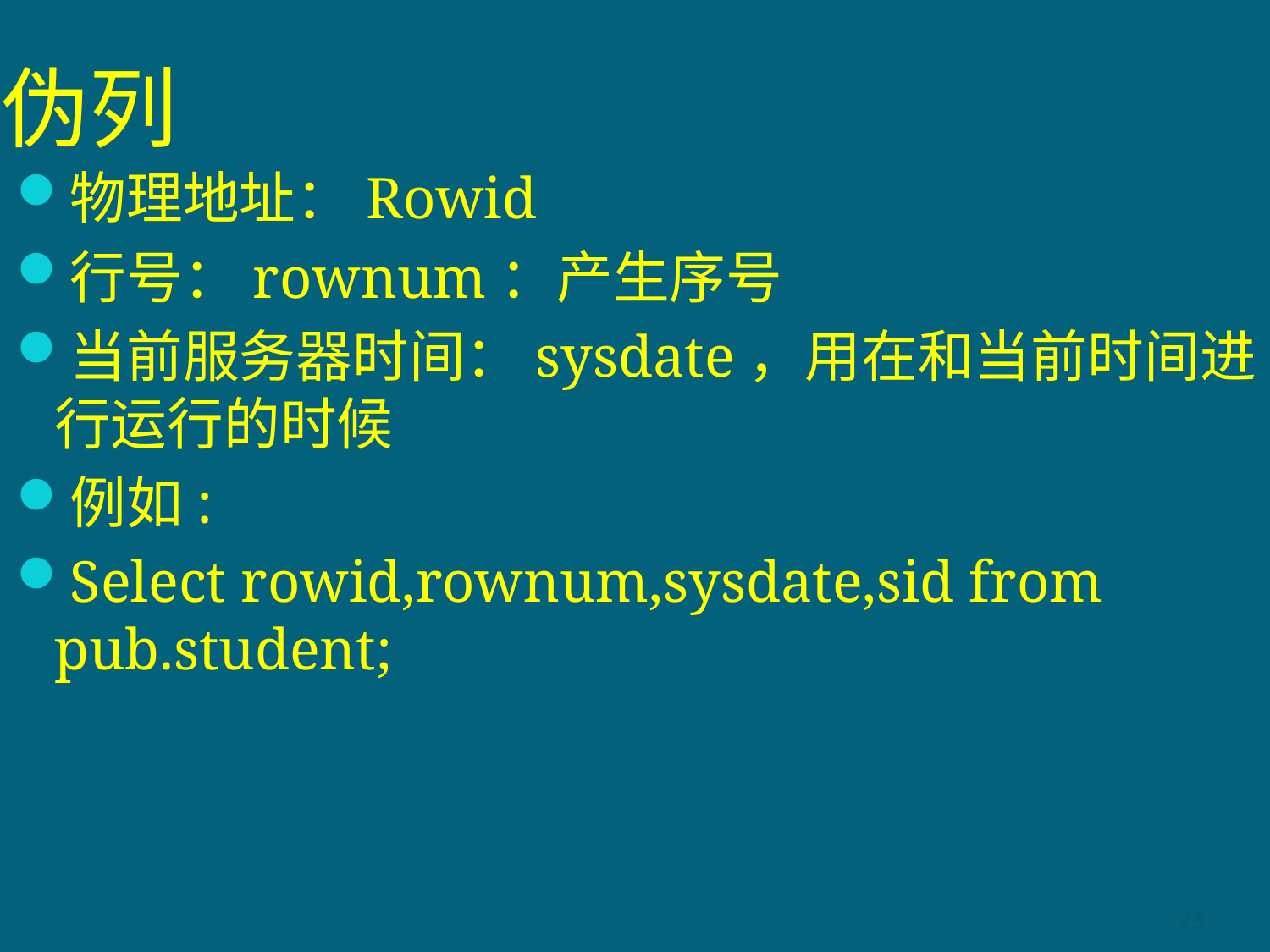

# 伪列
物理地址：Rowid
行号：rownum：产生序号
当前服务器时间：sysdate，用在和当前时间进行运行的时候
例如:
Select rowid,rownum,sysdate,sid from pub.student;

23